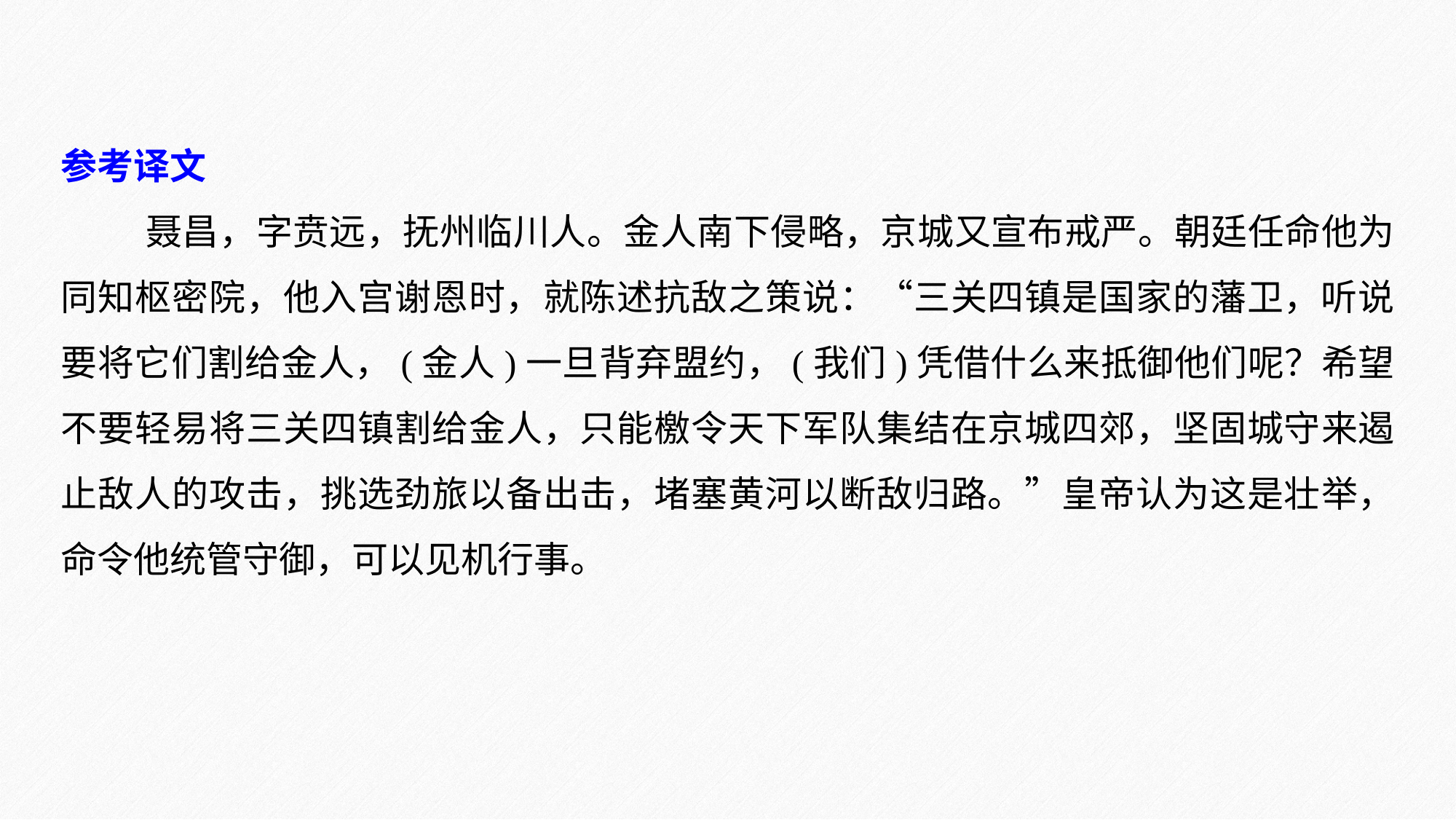

参考译文
聂昌，字贲远，抚州临川人。金人南下侵略，京城又宣布戒严。朝廷任命他为同知枢密院，他入宫谢恩时，就陈述抗敌之策说：“三关四镇是国家的藩卫，听说要将它们割给金人，(金人)一旦背弃盟约，(我们)凭借什么来抵御他们呢？希望不要轻易将三关四镇割给金人，只能檄令天下军队集结在京城四郊，坚固城守来遏止敌人的攻击，挑选劲旅以备出击，堵塞黄河以断敌归路。”皇帝认为这是壮举，命令他统管守御，可以见机行事。